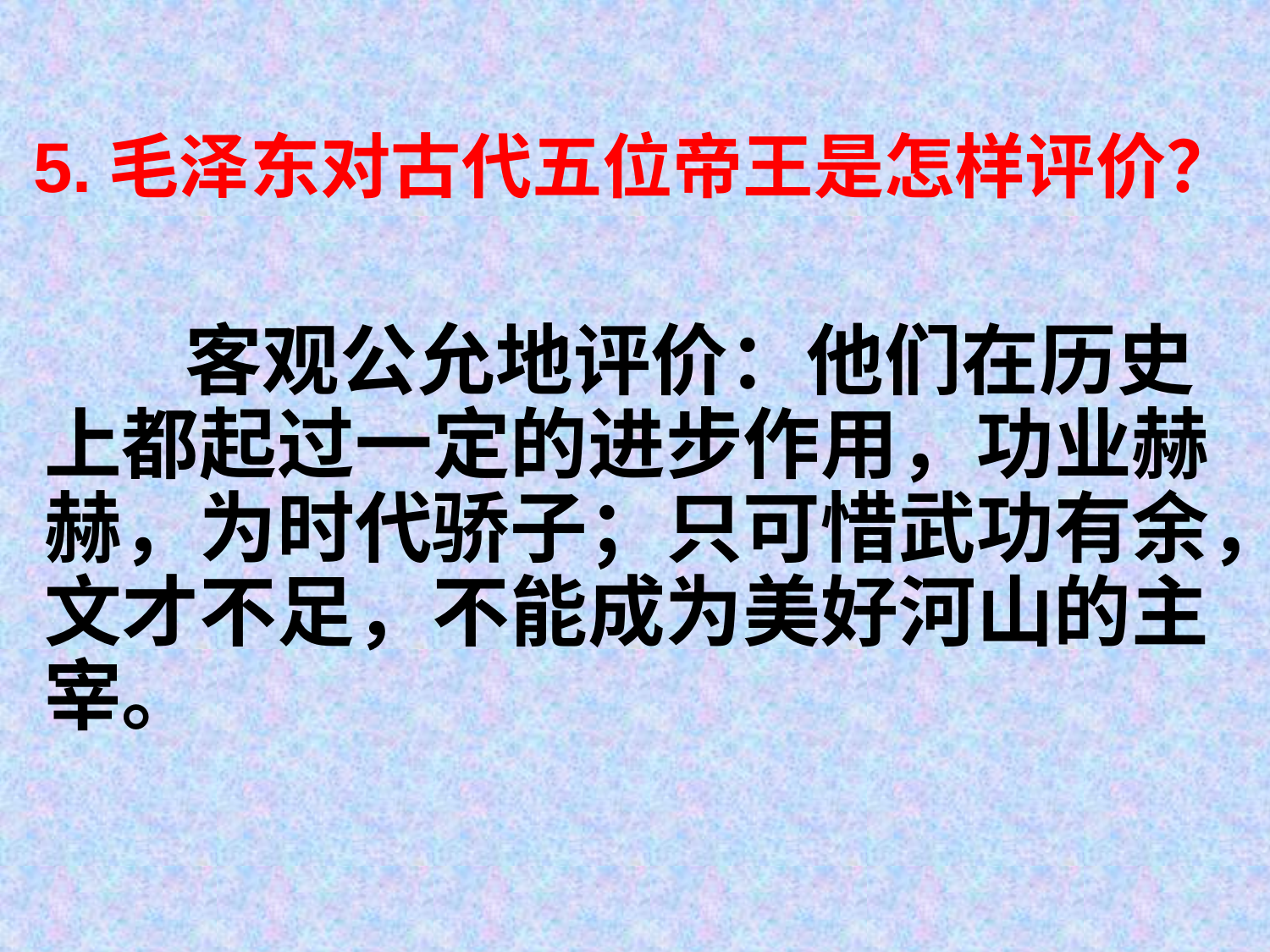

# 5.毛泽东对古代五位帝王是怎样评价？
       客观公允地评价：他们在历史上都起过一定的进步作用，功业赫赫，为时代骄子；只可惜武功有余，文才不足，不能成为美好河山的主宰。